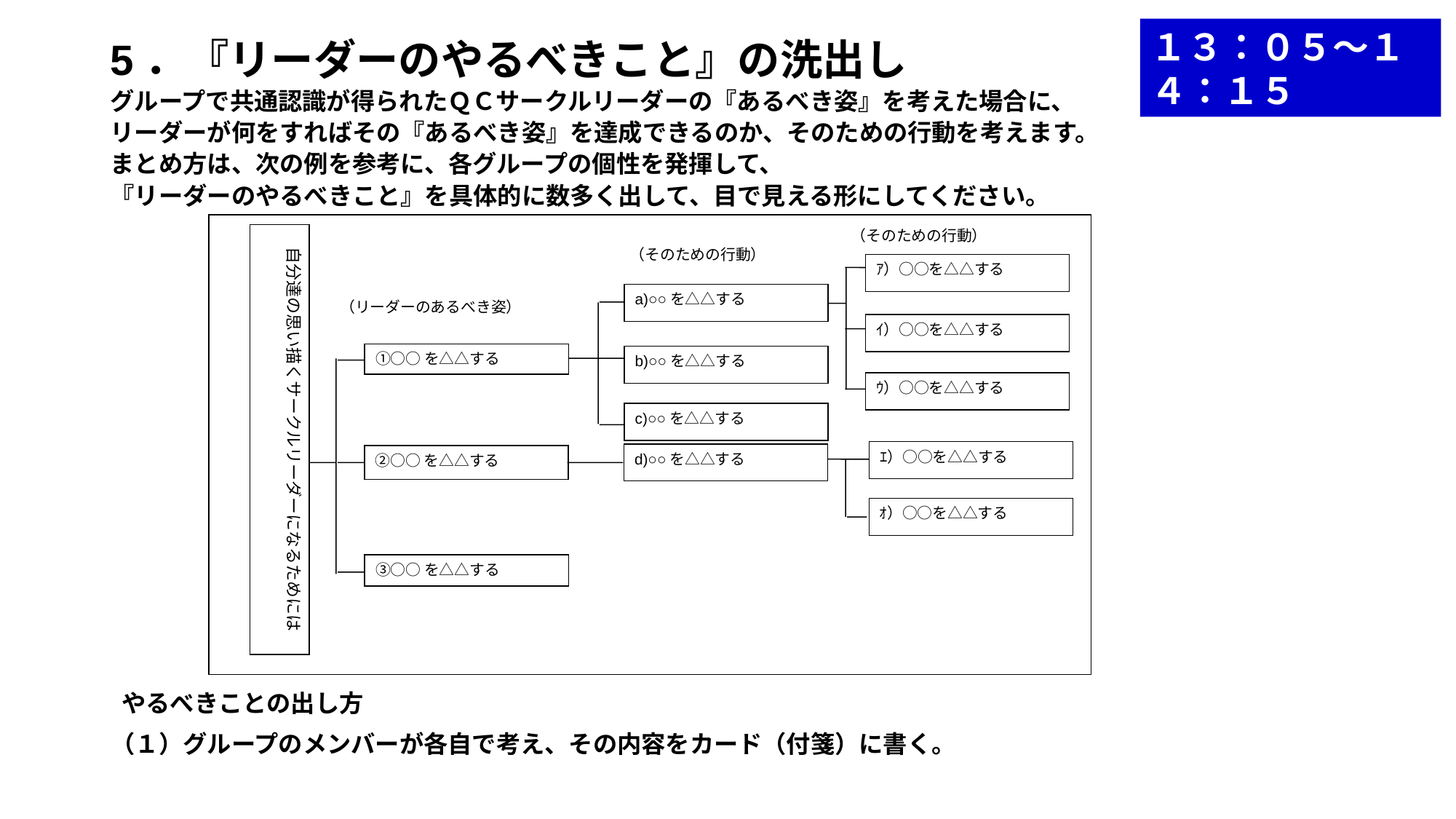

１３：０５～１４：１５
5．『リーダーのやるべきこと』の洗出し
グループで共通認識が得られたＱＣサークルリーダーの『あるべき姿』を考えた場合に、
リーダーが何をすればその『あるべき姿』を達成できるのか、そのための行動を考えます。
まとめ方は、次の例を参考に、各グループの個性を発揮して、
『リーダーのやるべきこと』を具体的に数多く出して、目で見える形にしてください。

（そのための行動）
自分達の思い描くサークルリーダーになるためには
（そのための行動）
ｱ）○○を△△する

a)○○を△△する
（リーダーのあるべき姿）

ｲ）○○を△△する

①○○を△△する
b)○○を△△する

ｳ）○○を△△する

c)○○を△△する

ｴ）○○を△△する

d)○○を△△する

②○○を△△する

ｵ）○○を△△する

③○○を△△する

 やるべきことの出し方
（１）グループのメンバーが各自で考え、その内容をカード（付箋）に書く。